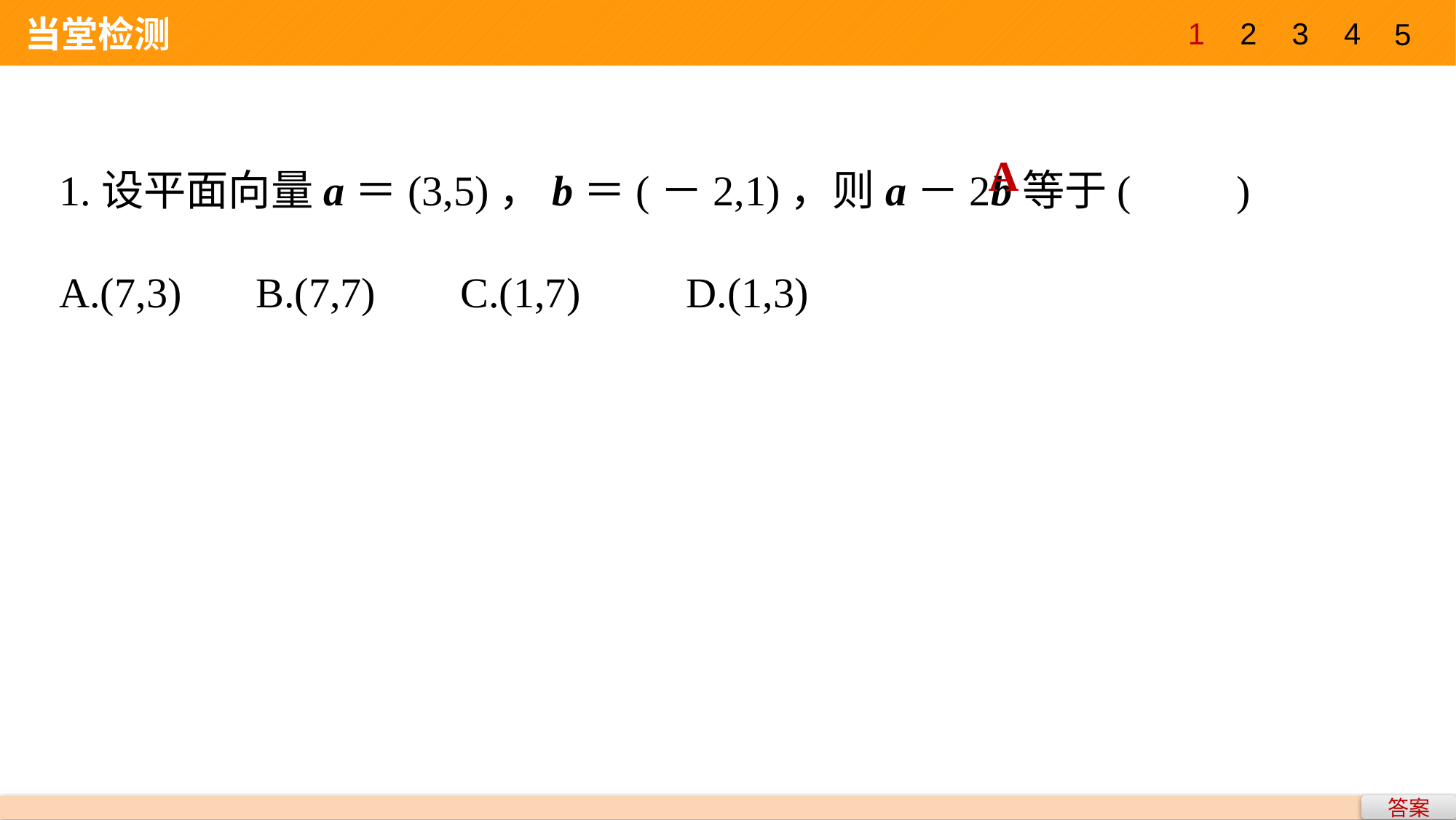

1
2
3
4
5
  当堂检测
1.设平面向量a＝(3,5)，b＝(－2,1)，则a－2b等于(　　)
A.(7,3)       B.(7,7)        C.(1,7)          D.(1,3)
A
答案